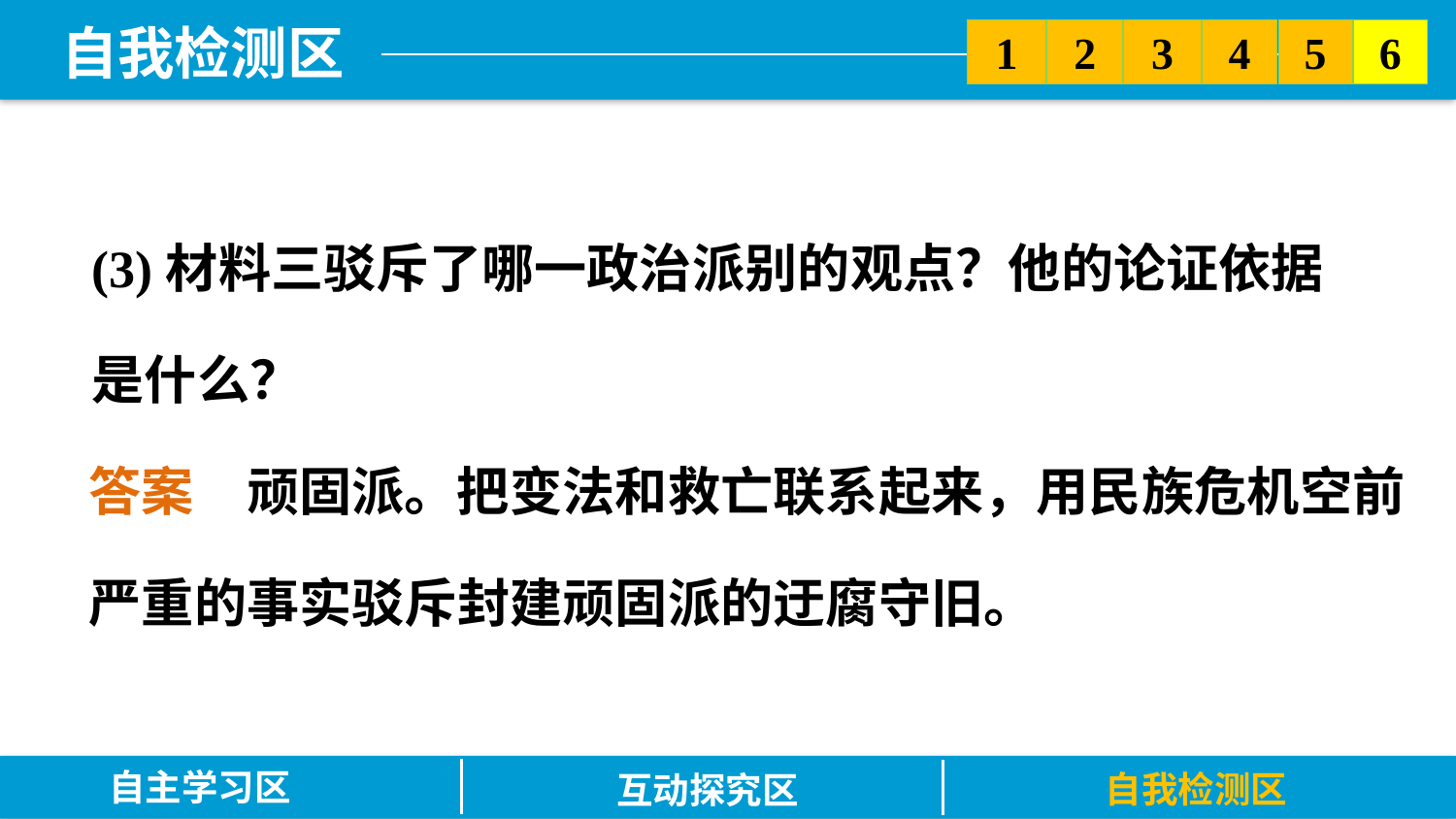

5
6
2
3
1
4
(3)材料三驳斥了哪一政治派别的观点？他的论证依据是什么？
答案　顽固派。把变法和救亡联系起来，用民族危机空前严重的事实驳斥封建顽固派的迂腐守旧。
自主学习区
自我检测区
互动探究区